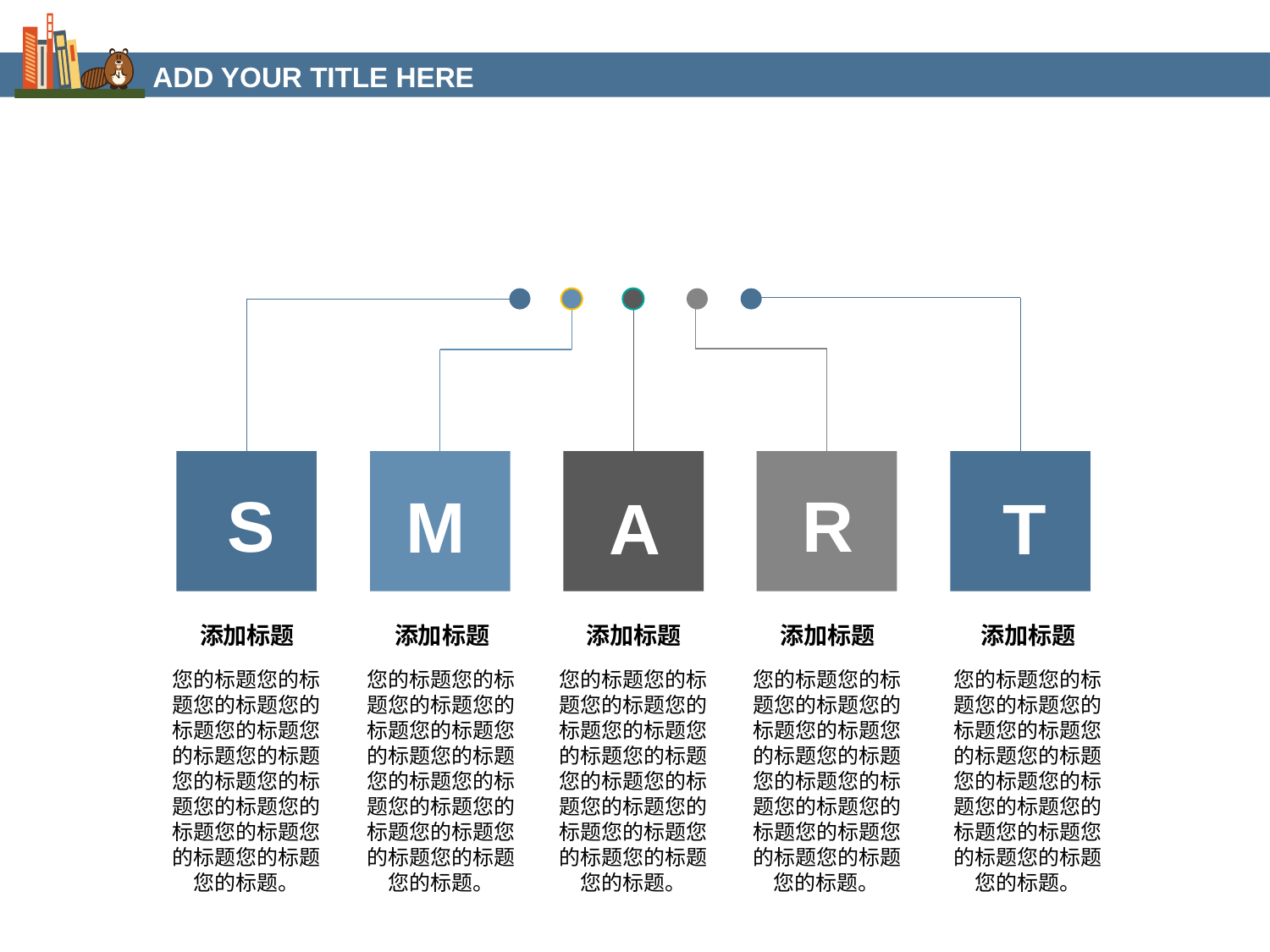

ADD YOUR TITLE HERE

S
R
M
A
T
添加标题
添加标题
添加标题
添加标题
添加标题
您的标题您的标题您的标题您的标题您的标题您的标题您的标题您的标题您的标题您的标题您的标题您的标题您的标题您的标题您的标题。
您的标题您的标题您的标题您的标题您的标题您的标题您的标题您的标题您的标题您的标题您的标题您的标题您的标题您的标题您的标题。
您的标题您的标题您的标题您的标题您的标题您的标题您的标题您的标题您的标题您的标题您的标题您的标题您的标题您的标题您的标题。
您的标题您的标题您的标题您的标题您的标题您的标题您的标题您的标题您的标题您的标题您的标题您的标题您的标题您的标题您的标题。
您的标题您的标题您的标题您的标题您的标题您的标题您的标题您的标题您的标题您的标题您的标题您的标题您的标题您的标题您的标题。